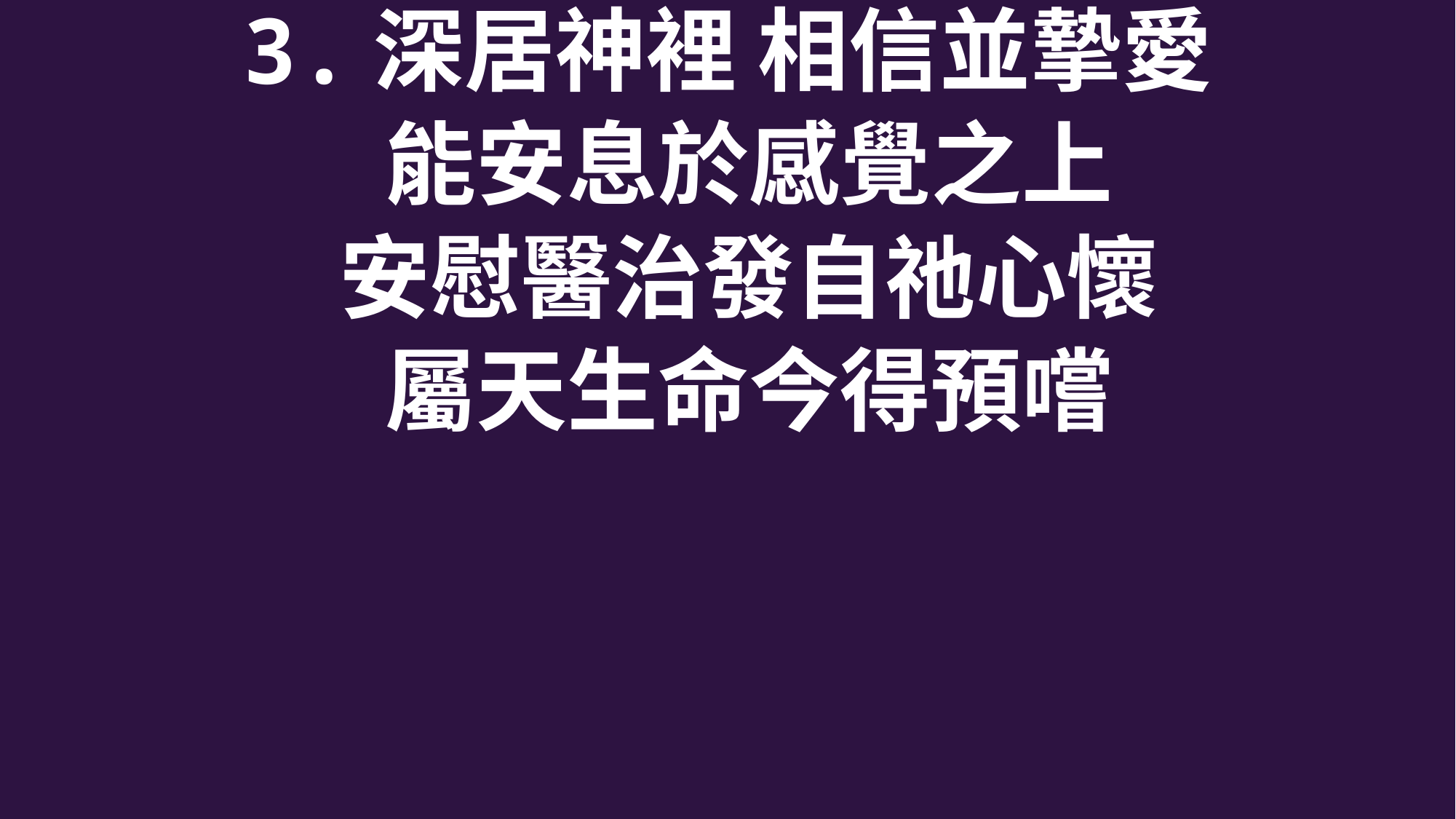

3.深居神裡 相信並摯愛
 能安息於感覺之上
 安慰醫治發自祂心懷
 屬天生命今得預嚐